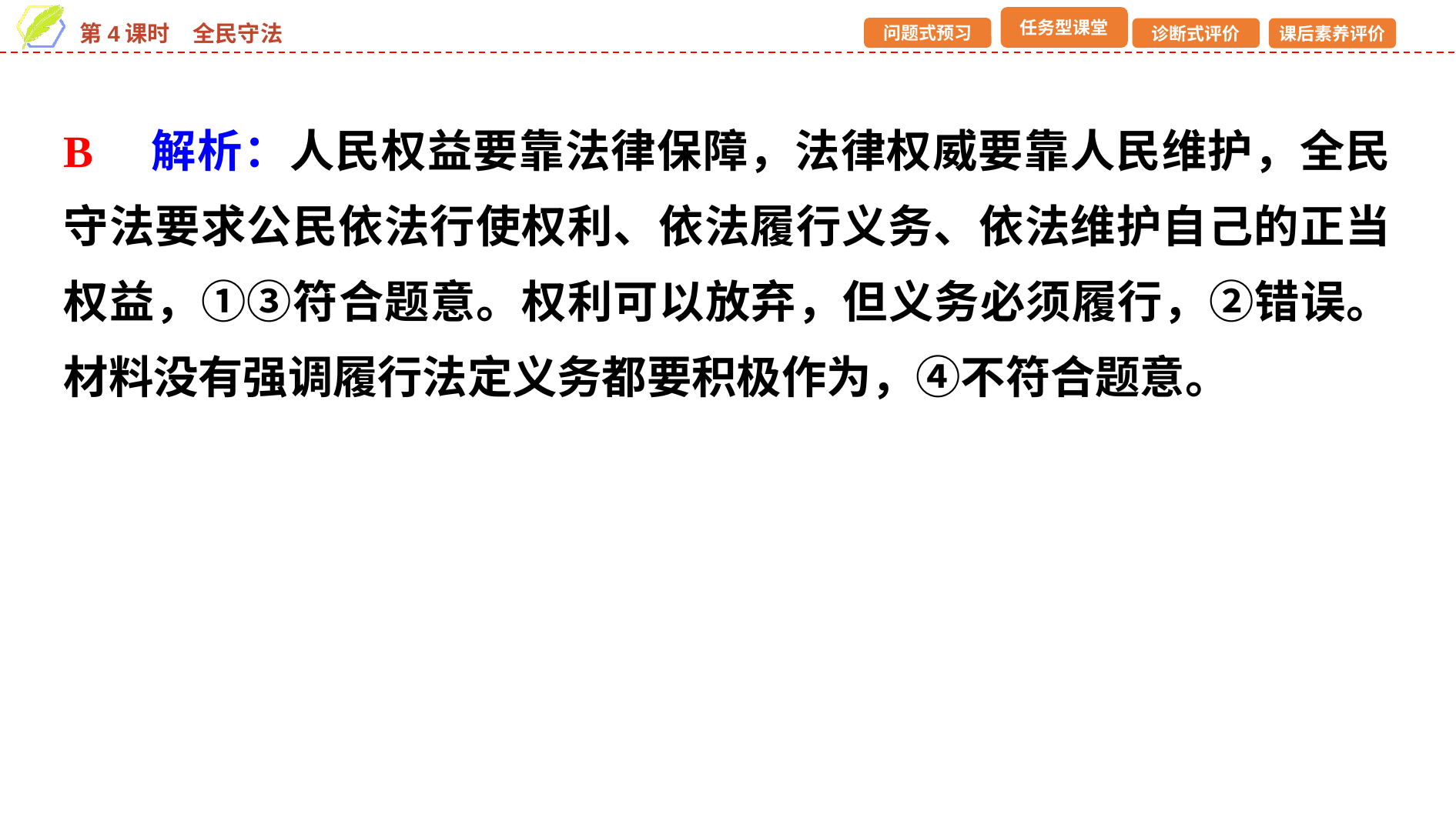

B　解析：人民权益要靠法律保障，法律权威要靠人民维护，全民守法要求公民依法行使权利、依法履行义务、依法维护自己的正当权益，①③符合题意。权利可以放弃，但义务必须履行，②错误。材料没有强调履行法定义务都要积极作为，④不符合题意。